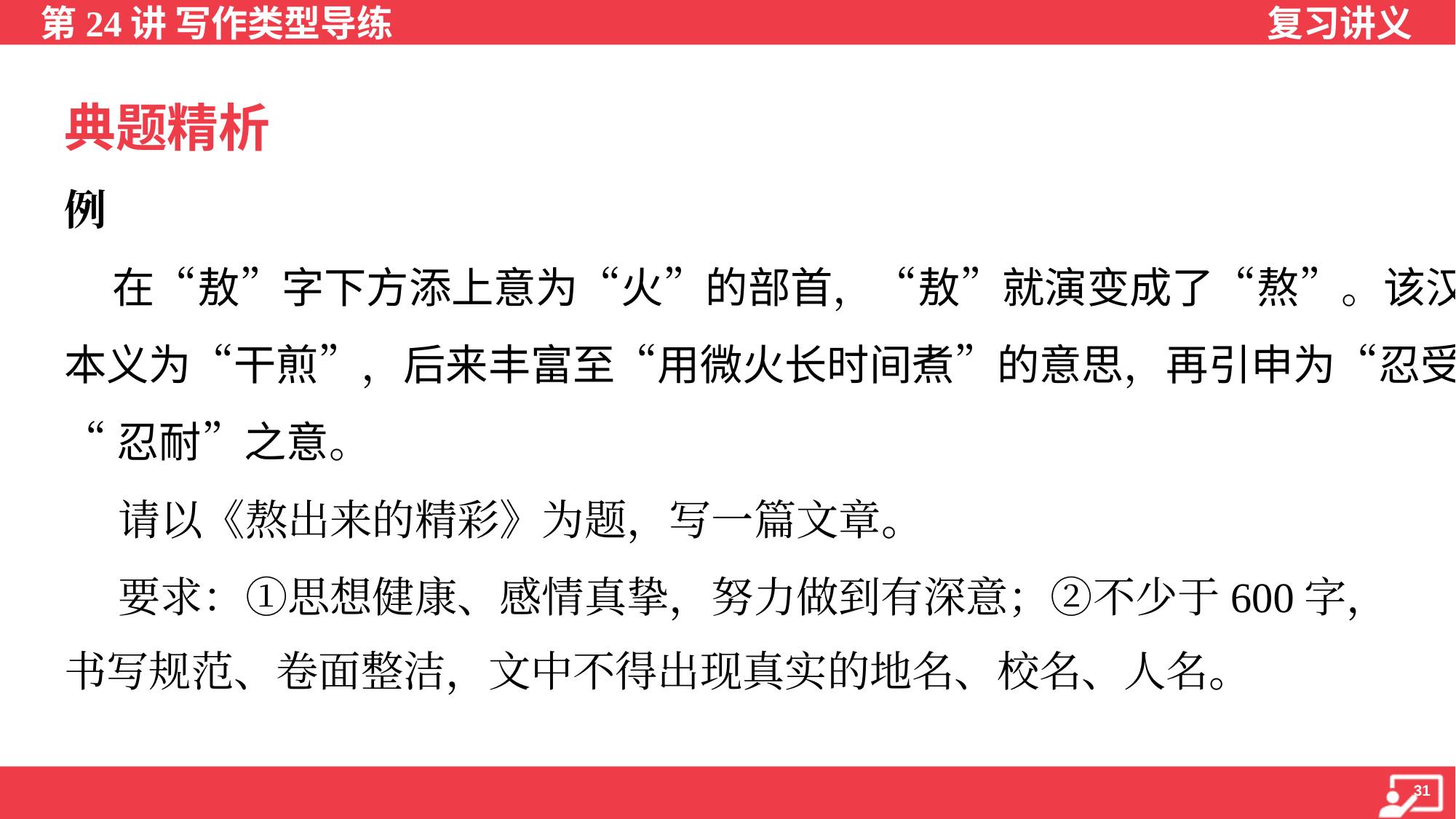

典题精析
例
    在“敖”字下方添上意为“火”的部首，“敖”就演变成了“熬”。该汉字
本义为“干煎”，后来丰富至“用微火长时间煮”的意思，再引申为“忍受”
“忍耐”之意。
    请以《熬出来的精彩》为题，写一篇文章。
    要求：①思想健康、感情真挚，努力做到有深意；②不少于600字，
书写规范、卷面整洁，文中不得出现真实的地名、校名、人名。